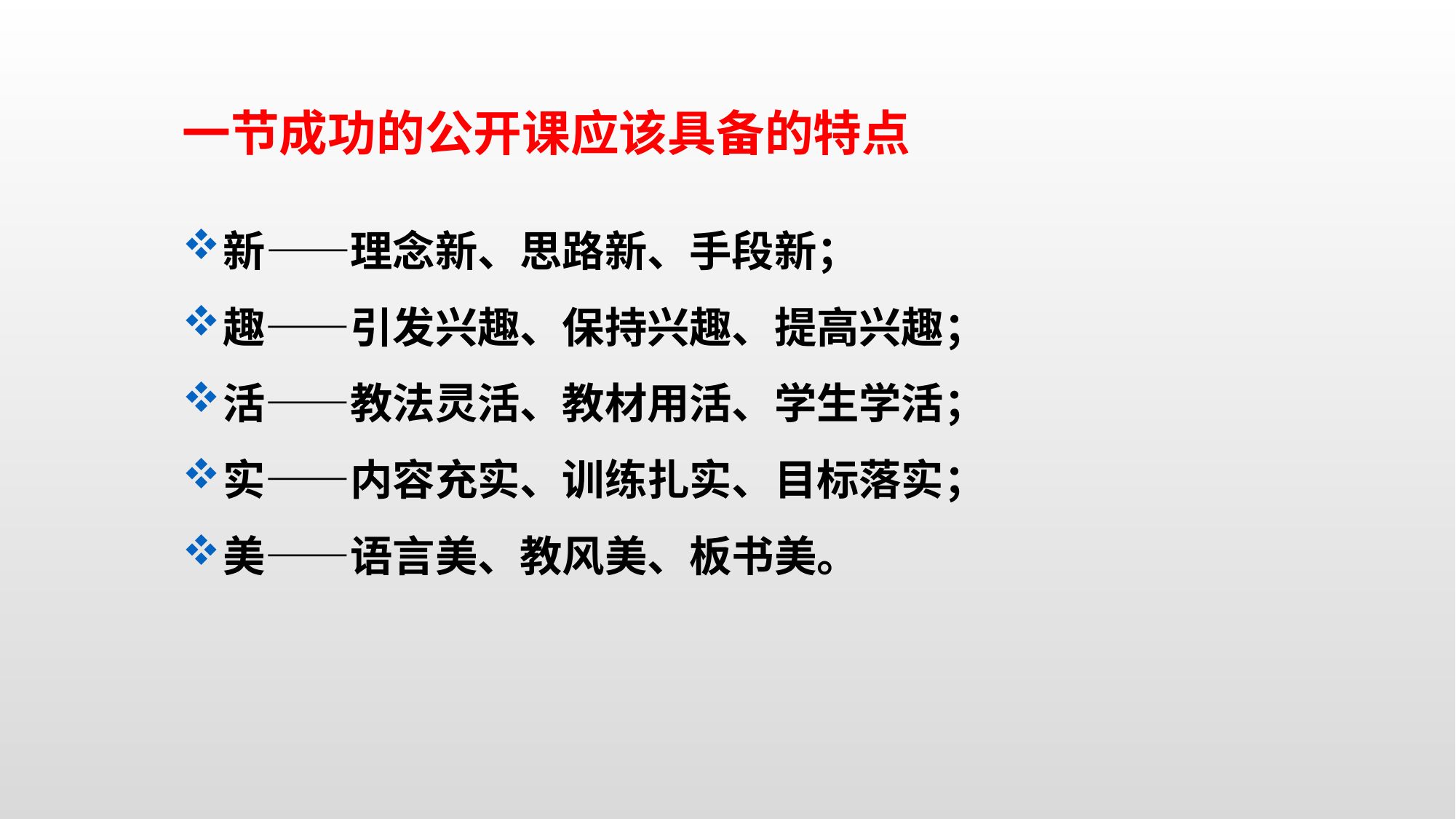

一节成功的公开课应该具备的特点
新——理念新、思路新、手段新；
趣——引发兴趣、保持兴趣、提高兴趣；
活——教法灵活、教材用活、学生学活；
实——内容充实、训练扎实、目标落实；
美——语言美、教风美、板书美。